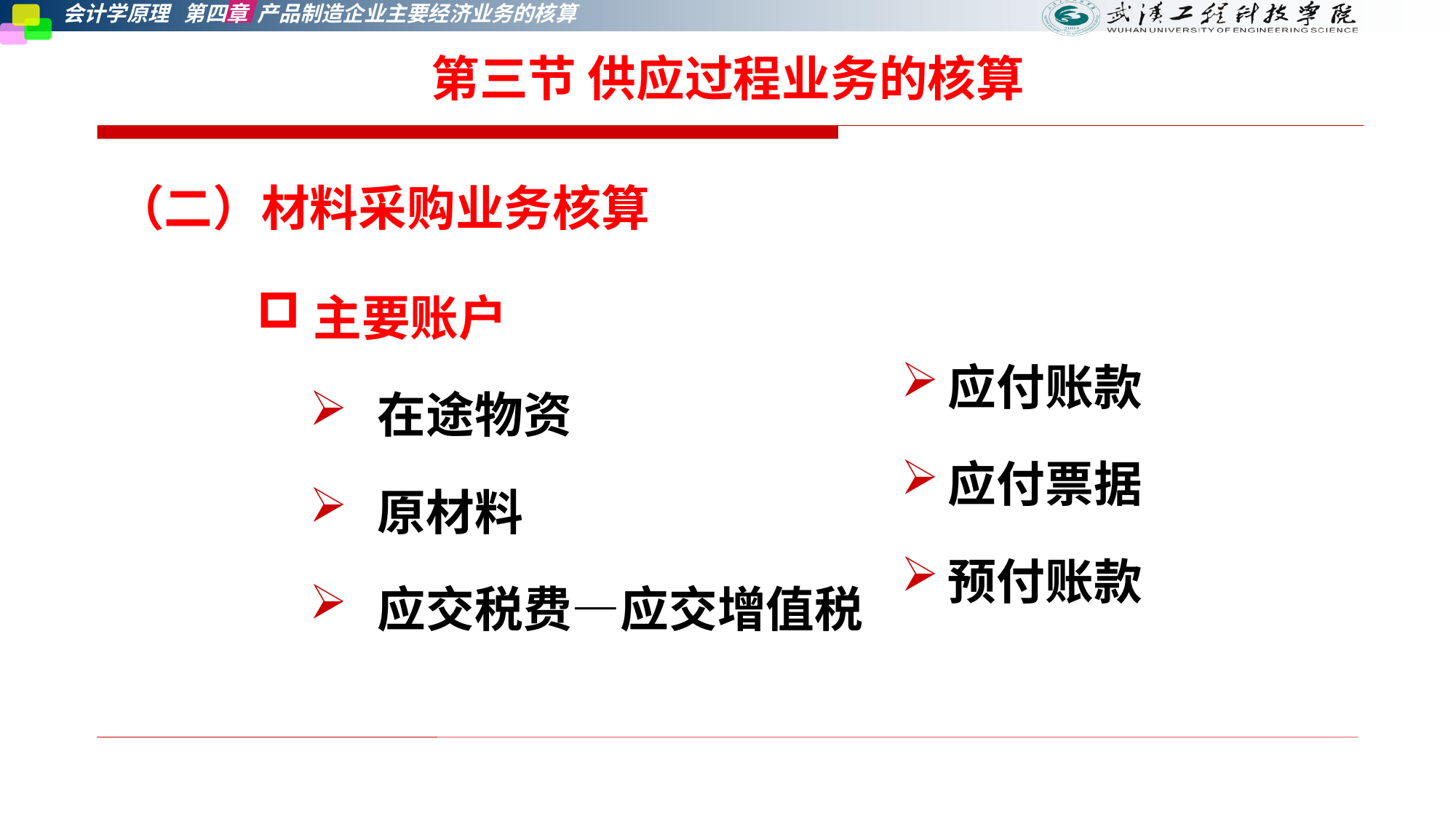

第三节 供应过程业务的核算
（二）材料采购业务核算
主要账户
在途物资
原材料
应交税费—应交增值税

应付账款
应付票据
预付账款